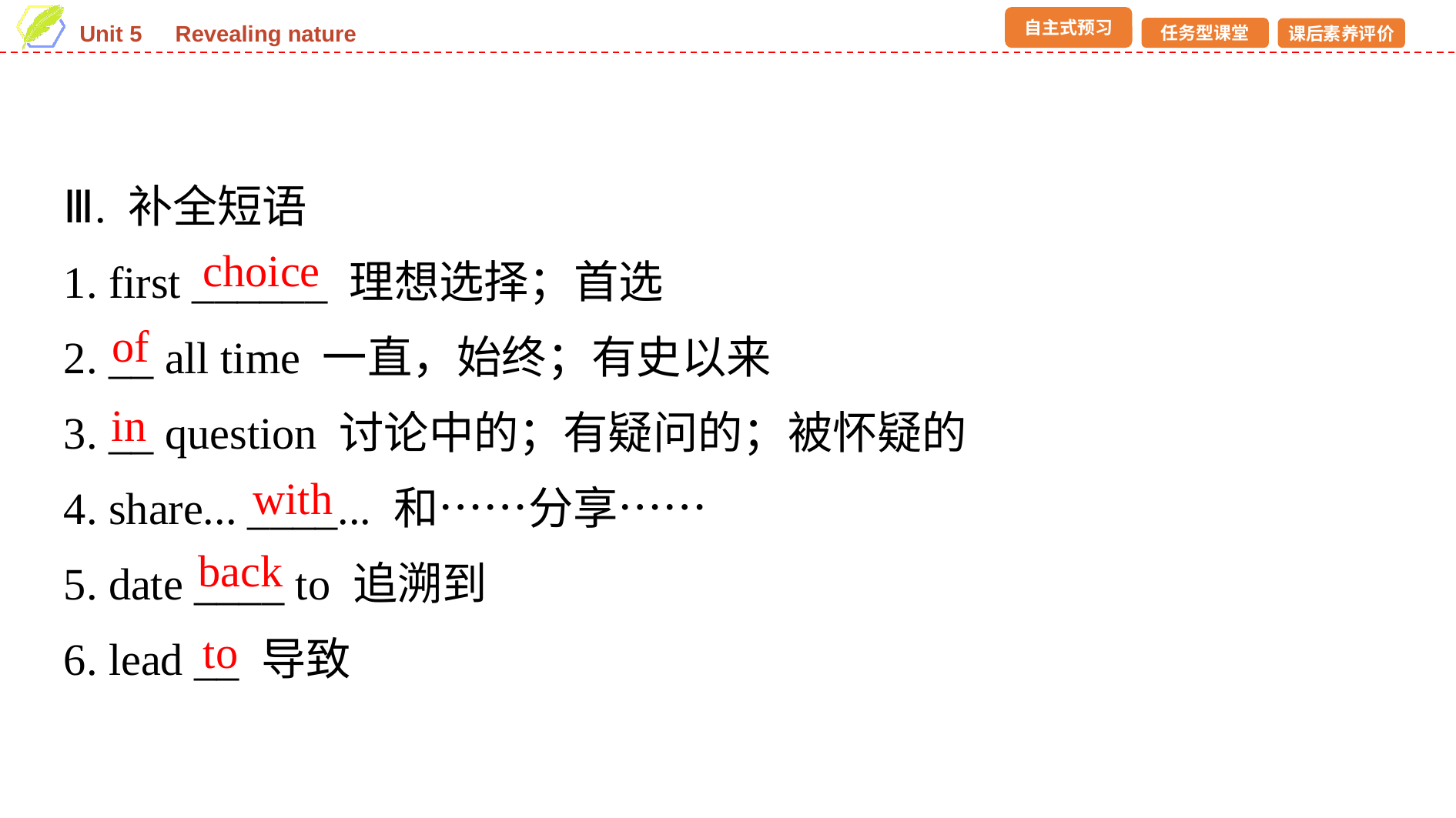

Ⅲ. 补全短语
1. first ______ 理想选择；首选
2. __ all time 一直，始终；有史以来
3. __ question 讨论中的；有疑问的；被怀疑的
4. share... ____... 和……分享……
5. date ____ to 追溯到
6. lead __ 导致
choice
of
in
with
back
to